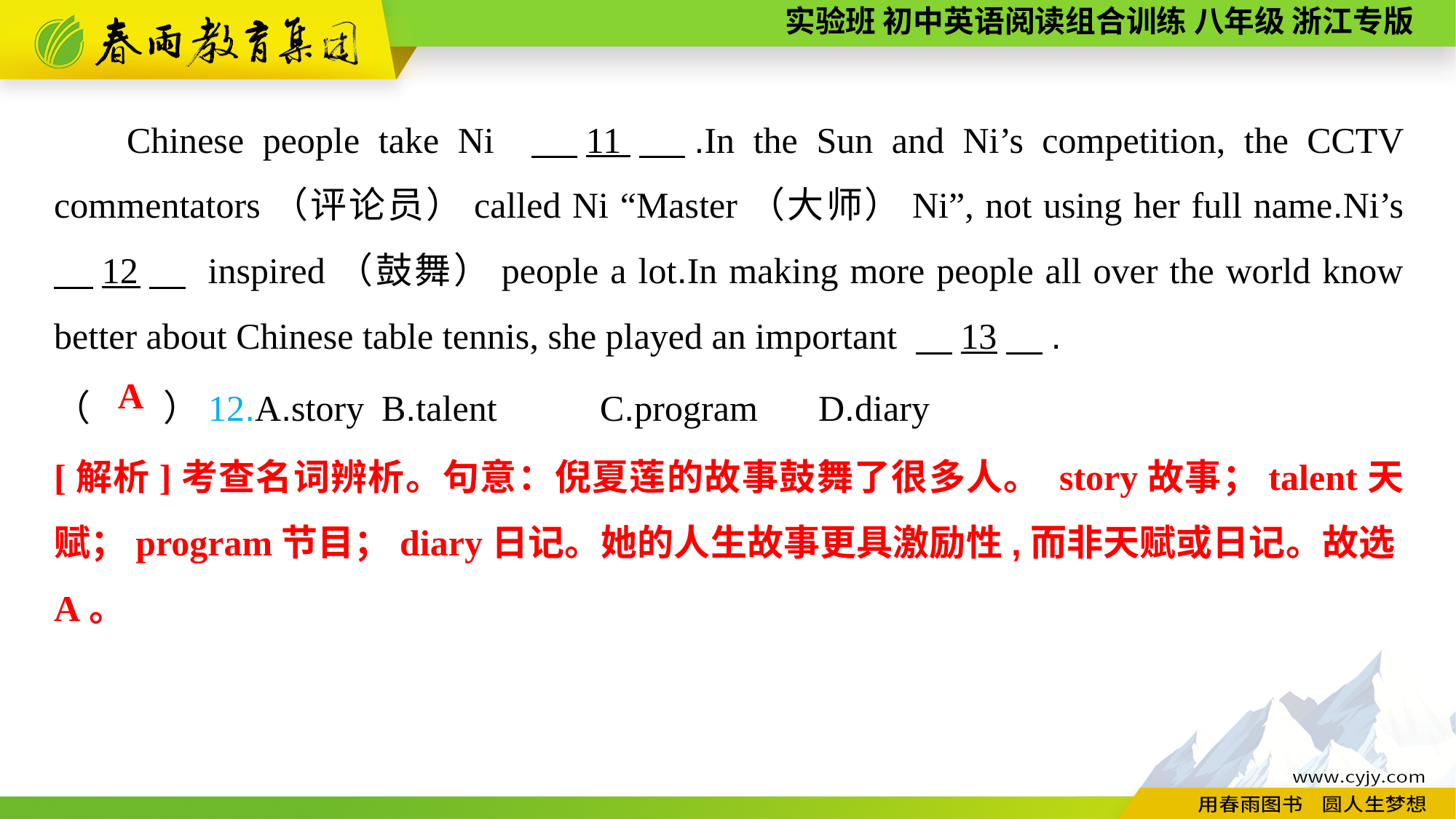

Chinese people take Ni 　11　.In the Sun and Ni’s competition, the CCTV commentators（评论员）called Ni “Master（大师）Ni”, not using her full name.Ni’s 　12　 inspired（鼓舞）people a lot.In making more people all over the world know better about Chinese table tennis, she played an important 　13　.
（　　）12.A.story	B.talent	C.program	D.diary
A
[解析]考查名词辨析。句意：倪夏莲的故事鼓舞了很多人。 story故事；talent天赋；program节目；diary日记。她的人生故事更具激励性,而非天赋或日记。故选A。